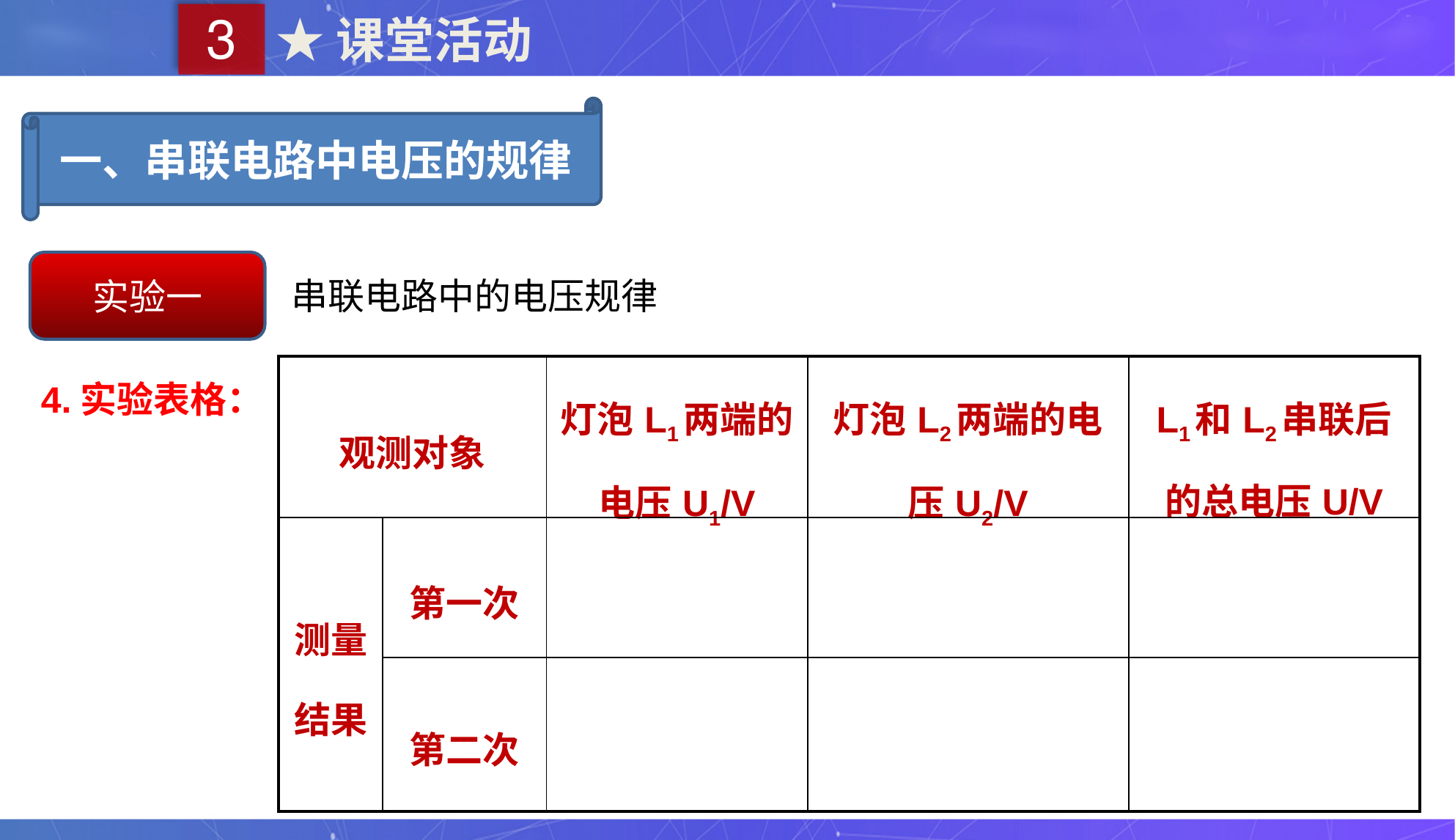

3
★课堂活动
一、串联电路中电压的规律
实验一
串联电路中的电压规律
| 观测对象 |  | 灯泡L1两端的电压U1/V | 灯泡L2两端的电压U2/V | L1和L2串联后的总电压U/V |
| --- | --- | --- | --- | --- |
| 测量结果 | 第一次 |  |  |  |
|  | 第二次 |  |  |  |
4.实验表格：